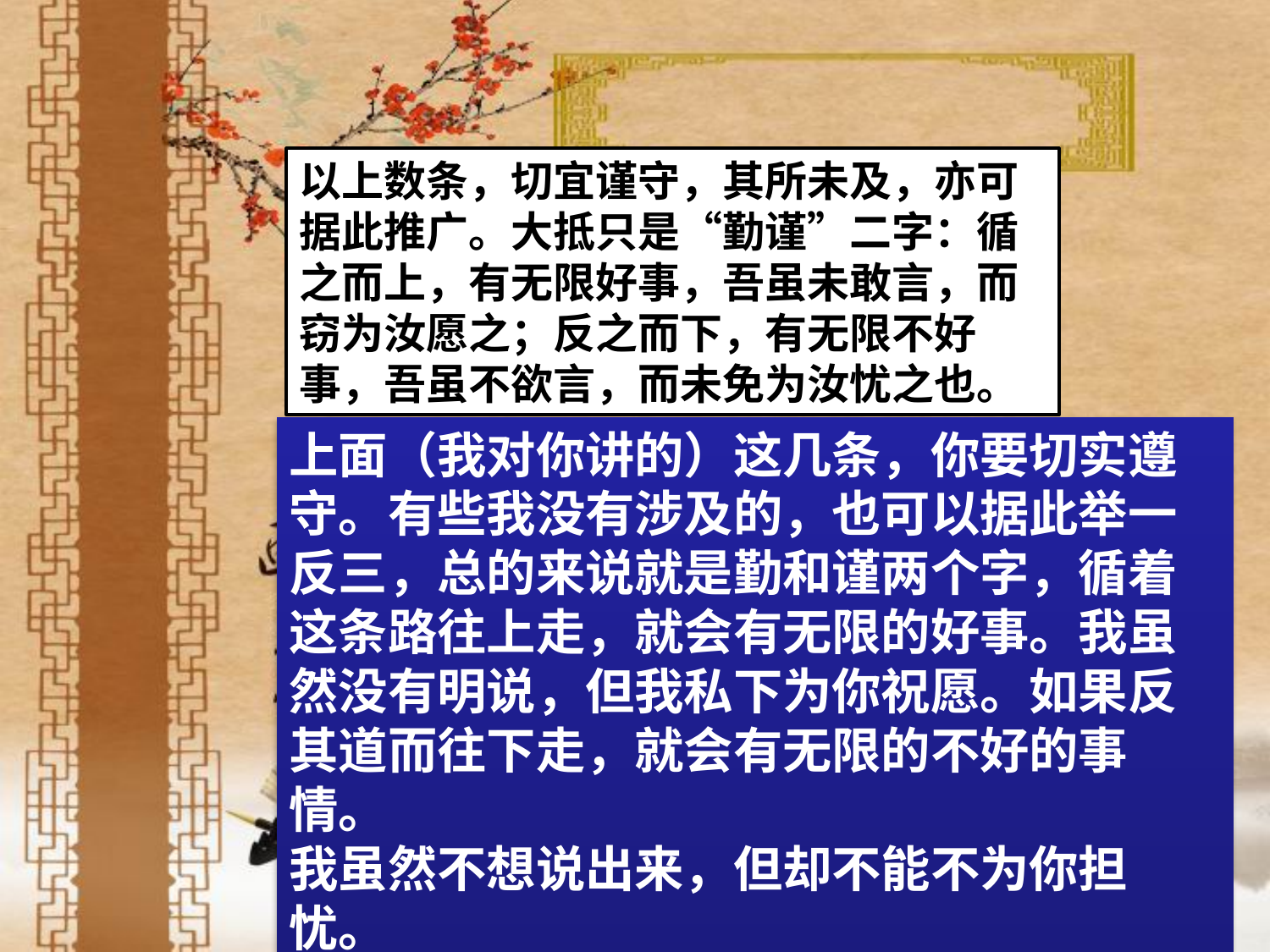

以上数条，切宜谨守，其所未及，亦可据此推广。大抵只是“勤谨”二字：循之而上，有无限好事，吾虽未敢言，而窃为汝愿之；反之而下，有无限不好事，吾虽不欲言，而未免为汝忧之也。
上面（我对你讲的）这几条，你要切实遵守。有些我没有涉及的，也可以据此举一反三，总的来说就是勤和谨两个字，循着这条路往上走，就会有无限的好事。我虽然没有明说，但我私下为你祝愿。如果反其道而往下走，就会有无限的不好的事情。
我虽然不想说出来，但却不能不为你担忧。